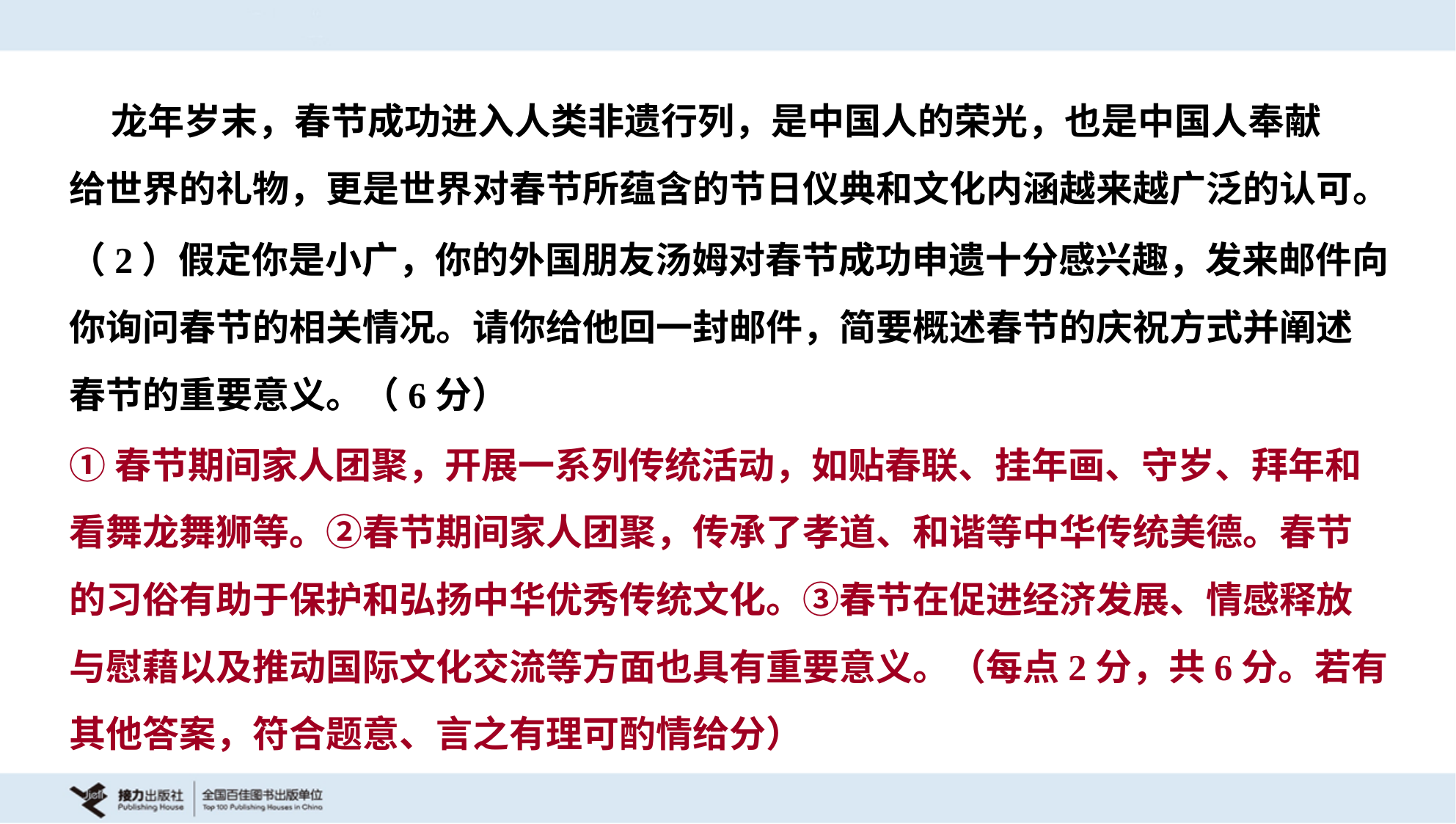

龙年岁末，春节成功进入人类非遗行列，是中国人的荣光，也是中国人奉献
给世界的礼物，更是世界对春节所蕴含的节日仪典和文化内涵越来越广泛的认可。
（2）假定你是小广，你的外国朋友汤姆对春节成功申遗十分感兴趣，发来邮件向
你询问春节的相关情况。请你给他回一封邮件，简要概述春节的庆祝方式并阐述
春节的重要意义。（6分）
①春节期间家人团聚，开展一系列传统活动，如贴春联、挂年画、守岁、拜年和
看舞龙舞狮等。②春节期间家人团聚，传承了孝道、和谐等中华传统美德。春节
的习俗有助于保护和弘扬中华优秀传统文化。③春节在促进经济发展、情感释放
与慰藉以及推动国际文化交流等方面也具有重要意义。（每点2分，共6分。若有
其他答案，符合题意、言之有理可酌情给分）